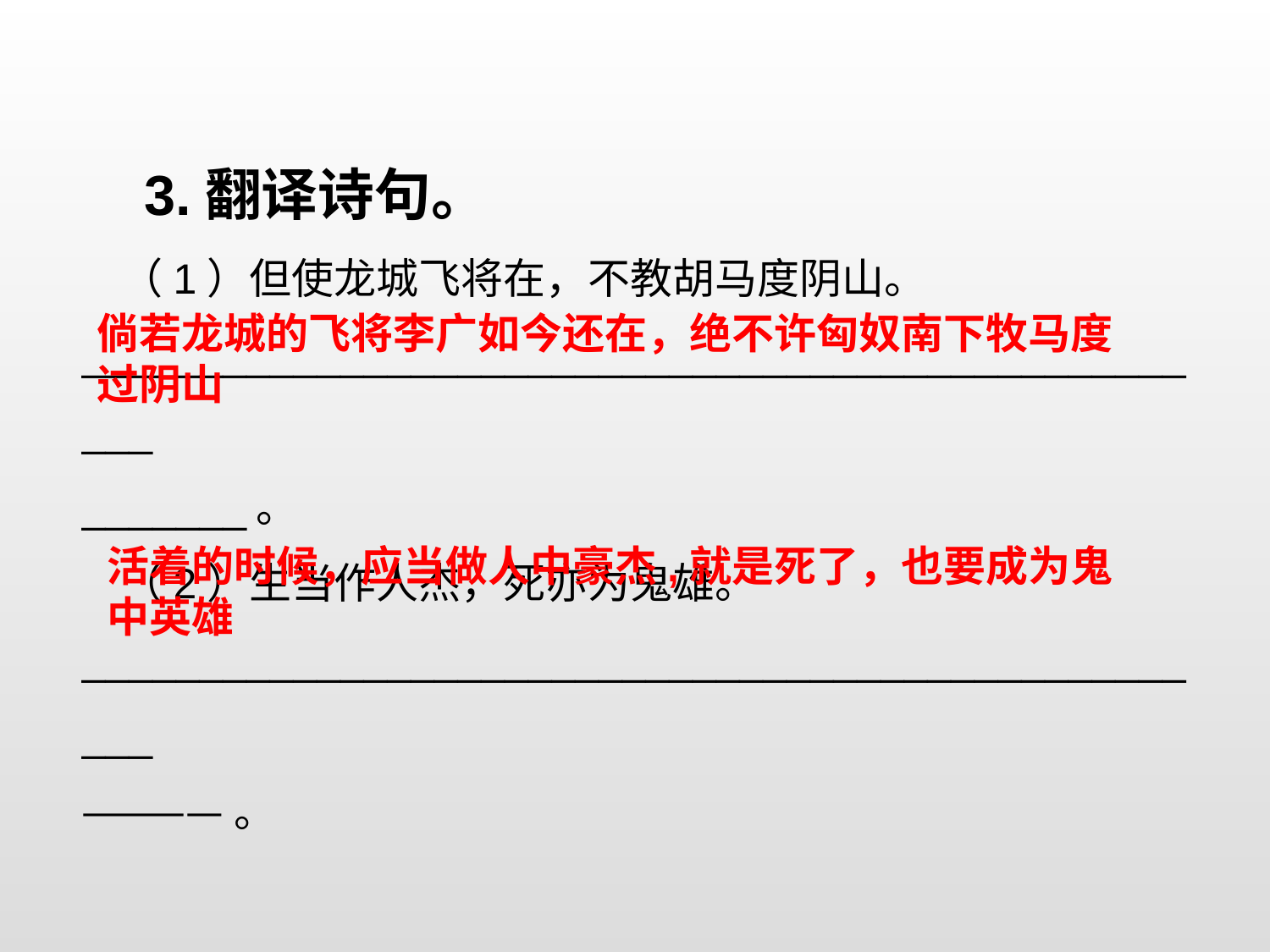

3.翻译诗句。
   （1）但使龙城飞将在，不教胡马度阴山。
__________________________________________________
_______。
   （2）生当作人杰，死亦为鬼雄。
__________________________________________________
————。
倘若龙城的飞将李广如今还在，绝不许匈奴南下牧马度过阴山
活着的时候，应当做人中豪杰,就是死了，也要成为鬼中英雄